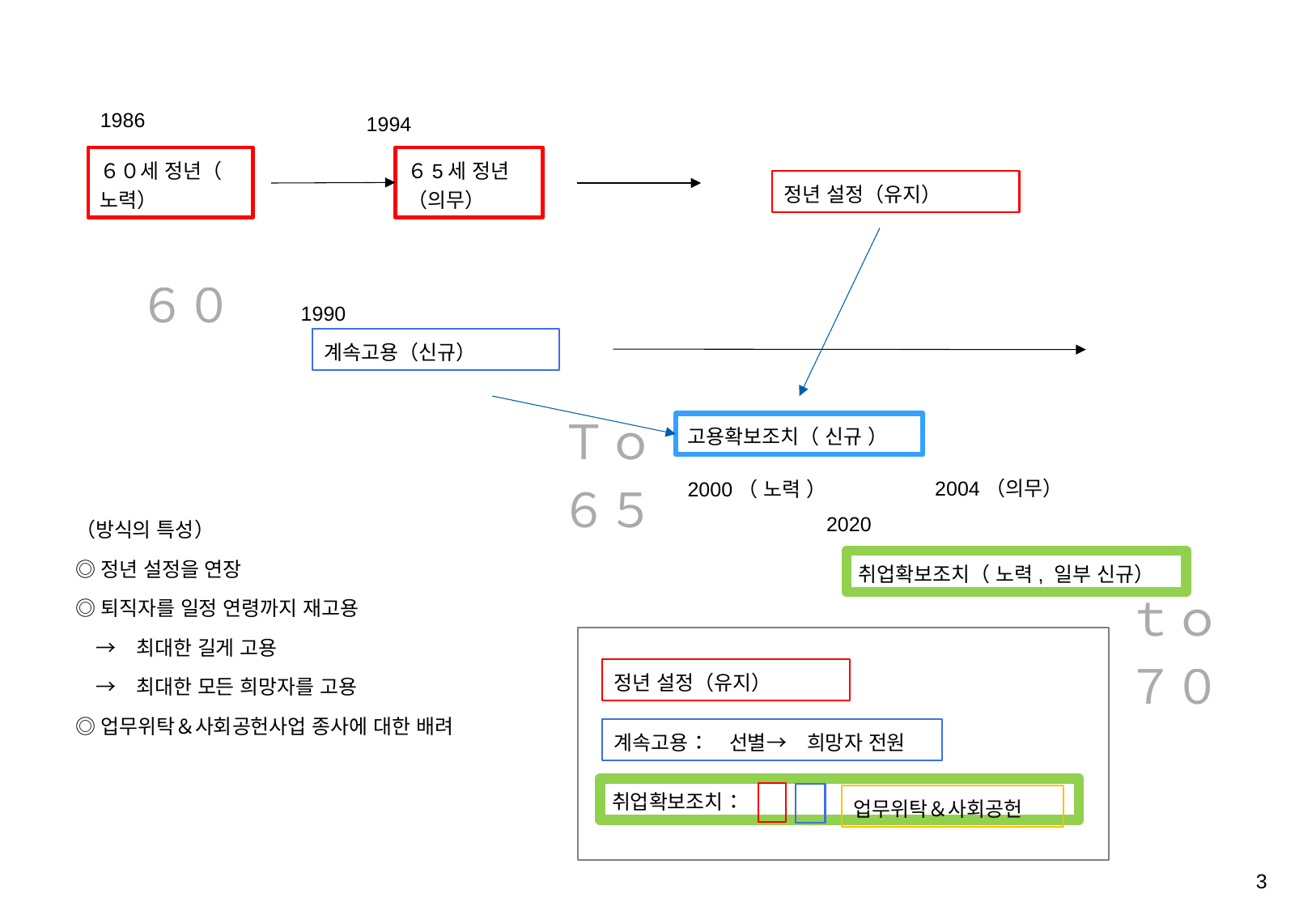

1986
1994
６０세 정년（노력）
６5세 정년（의무）
정년 설정（유지）
６０
1990
계속고용（신규）
Ｔｏ６５
고용확보조치（ 신규 ）
2004（의무）
2000（ 노력 ）
2020
（방식의 특성）
◎정년 설정을 연장
◎퇴직자를 일정 연령까지 재고용
　→　최대한 길게 고용
　→　최대한 모든 희망자를 고용
◎업무위탁＆사회공헌사업 종사에 대한 배려
취업확보조치（ 노력, 일부 신규）
ｔｏ７０

정년 설정（유지）
계속고용：　선별→　희망자 전원
취업확보조치：

업무위탁＆사회공헌
3